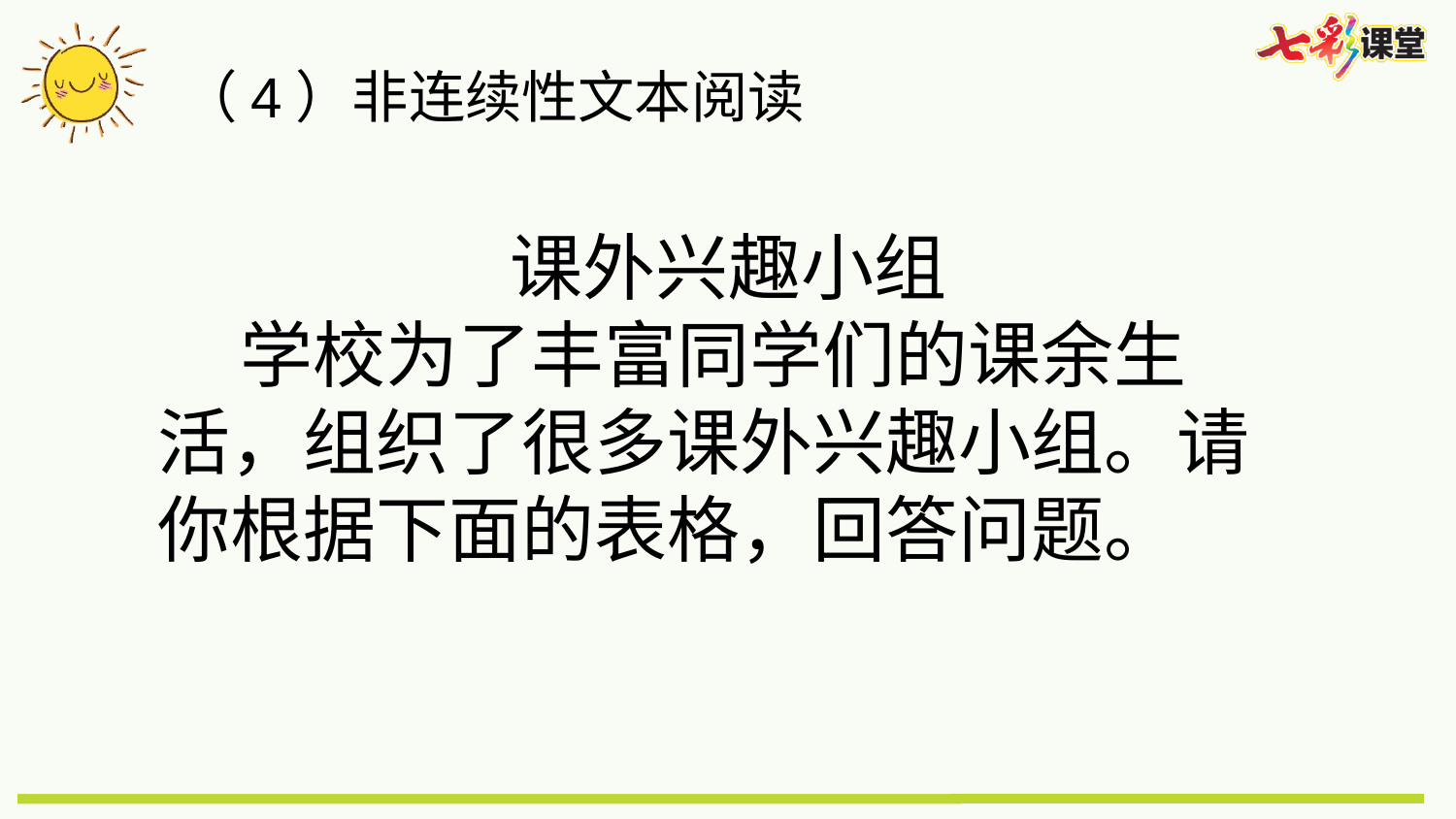

（4）非连续性文本阅读
课外兴趣小组
    学校为了丰富同学们的课余生活，组织了很多课外兴趣小组。请你根据下面的表格，回答问题。